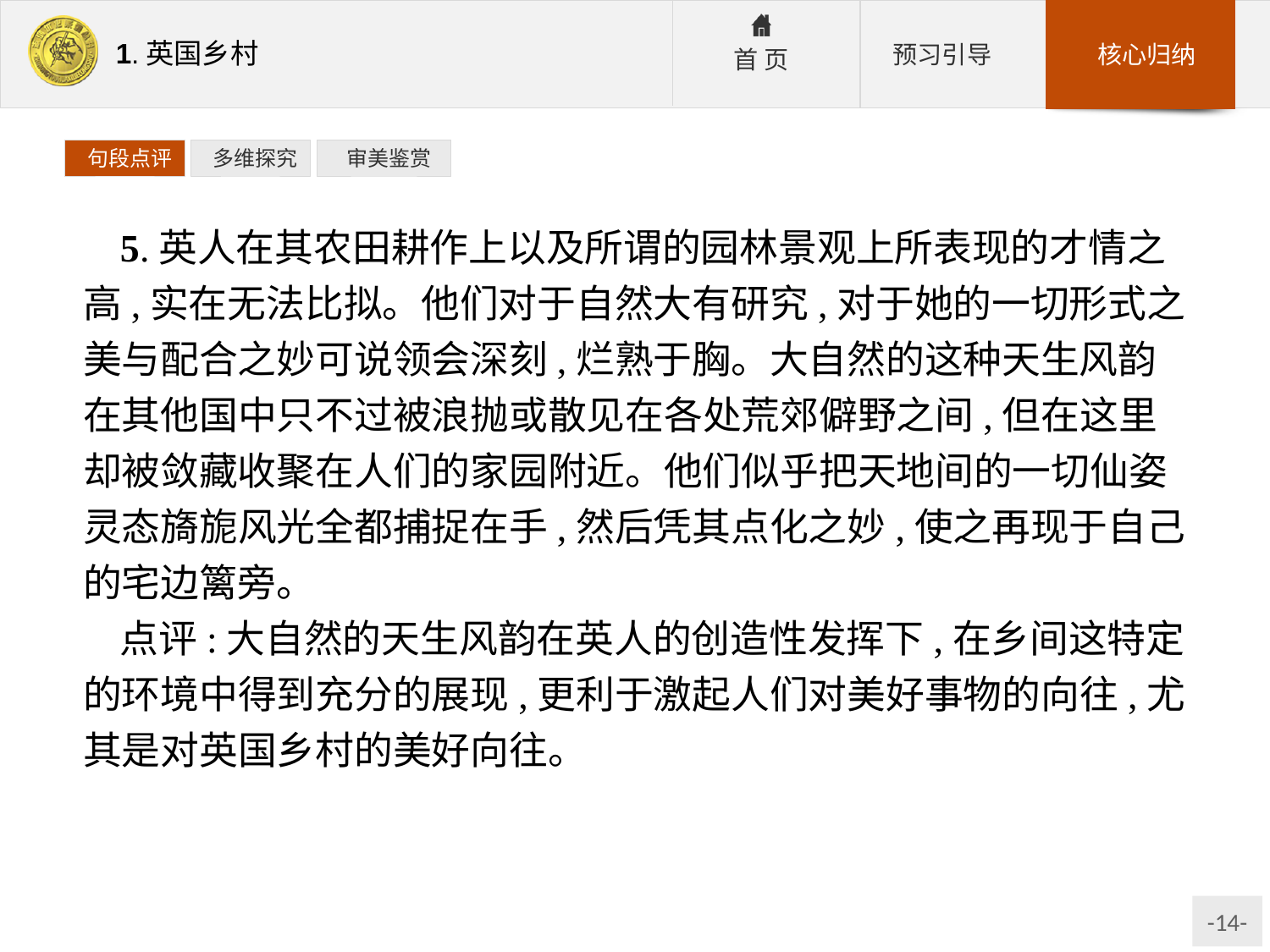

句段点评
 多维探究
 审美鉴赏
5.英人在其农田耕作上以及所谓的园林景观上所表现的才情之高,实在无法比拟。他们对于自然大有研究,对于她的一切形式之美与配合之妙可说领会深刻,烂熟于胸。大自然的这种天生风韵在其他国中只不过被浪抛或散见在各处荒郊僻野之间,但在这里却被敛藏收聚在人们的家园附近。他们似乎把天地间的一切仙姿灵态旖旎风光全都捕捉在手,然后凭其点化之妙,使之再现于自己的宅边篱旁。
点评:大自然的天生风韵在英人的创造性发挥下,在乡间这特定的环境中得到充分的展现,更利于激起人们对美好事物的向往,尤其是对英国乡村的美好向往。